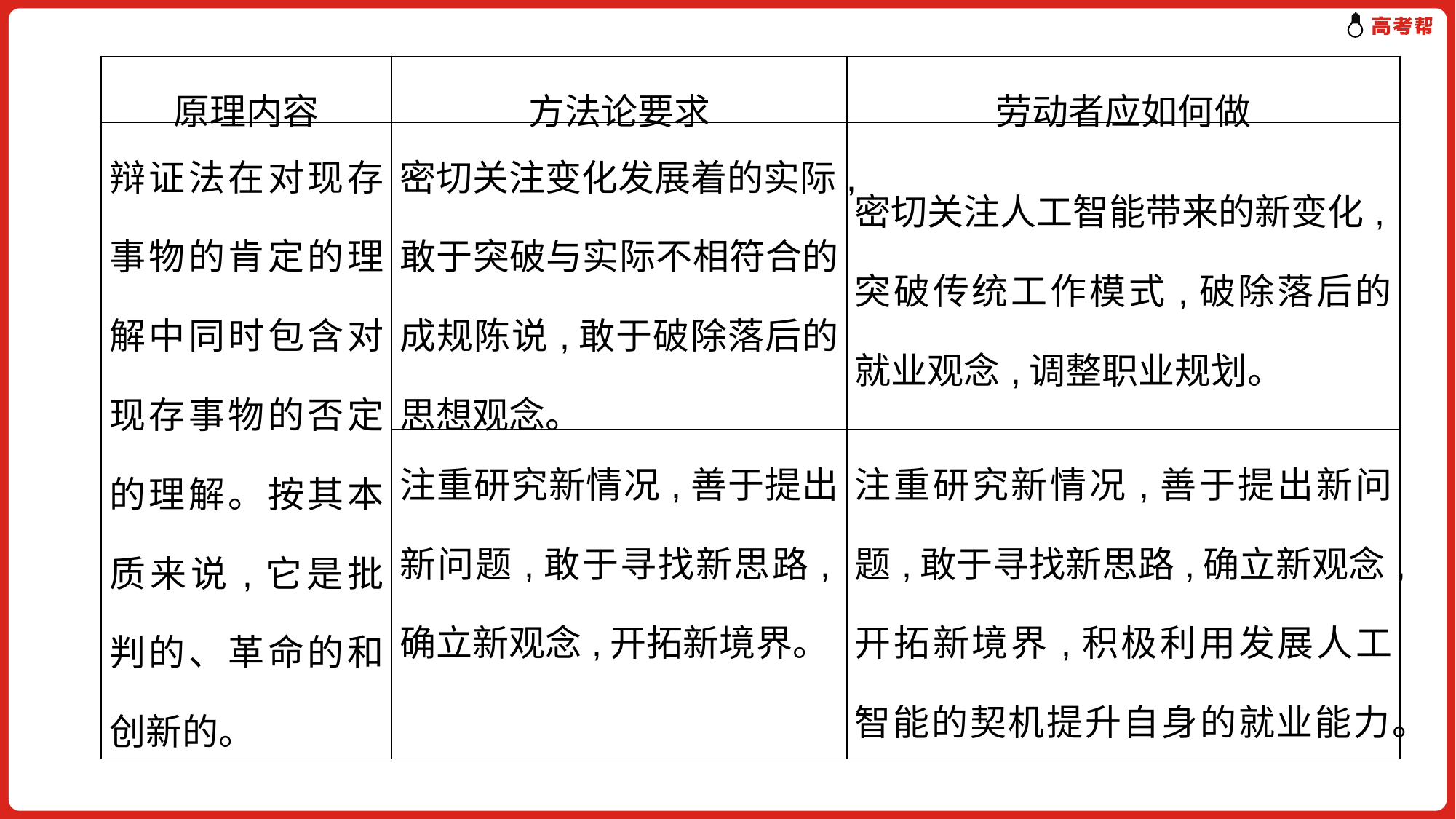

| 原理内容 | 方法论要求 | 劳动者应如何做 |
| --- | --- | --- |
| 辩证法在对现存事物的肯定的理解中同时包含对现存事物的否定的理解。按其本质来说,它是批判的、革命的和创新的。 | 密切关注变化发展着的实际,敢于突破与实际不相符合的成规陈说,敢于破除落后的思想观念。 | 密切关注人工智能带来的新变化,突破传统工作模式,破除落后的就业观念,调整职业规划。 |
|  | 注重研究新情况,善于提出新问题,敢于寻找新思路,确立新观念,开拓新境界。 | 注重研究新情况,善于提出新问题,敢于寻找新思路,确立新观念,开拓新境界,积极利用发展人工智能的契机提升自身的就业能力。 |